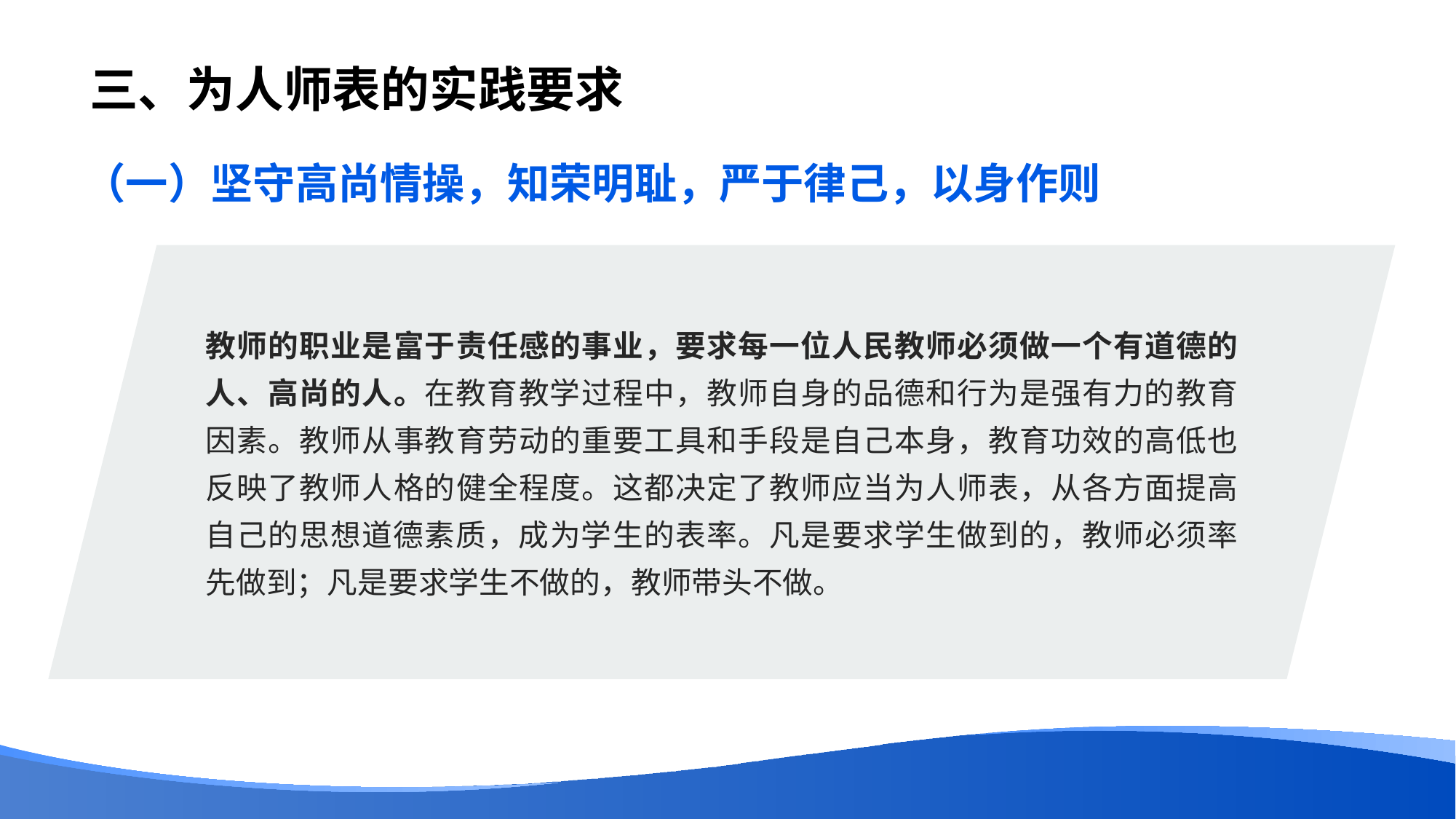

# 三、为人师表的实践要求
（一）坚守高尚情操，知荣明耻，严于律己，以身作则
教师的职业是富于责任感的事业，要求每一位人民教师必须做一个有道德的人、高尚的人。在教育教学过程中，教师自身的品德和行为是强有力的教育因素。教师从事教育劳动的重要工具和手段是自己本身，教育功效的高低也反映了教师人格的健全程度。这都决定了教师应当为人师表，从各方面提高自己的思想道德素质，成为学生的表率。凡是要求学生做到的，教师必须率先做到；凡是要求学生不做的，教师带头不做。